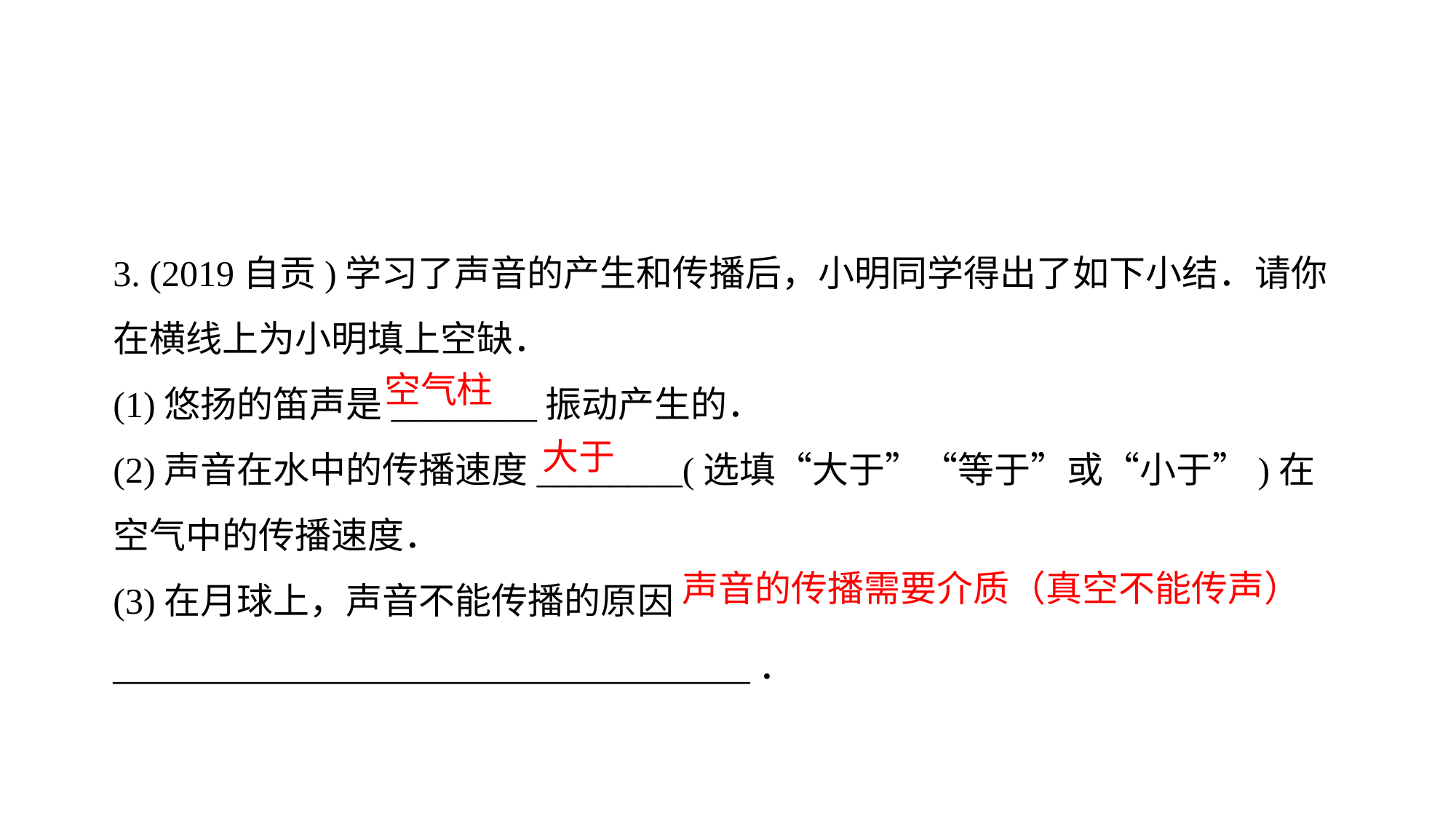

3. (2019自贡)学习了声音的产生和传播后，小明同学得出了如下小结．请你在横线上为小明填上空缺．
(1)悠扬的笛声是________振动产生的．
(2)声音在水中的传播速度________(选填“大于”“等于”或“小于”)在空气中的传播速度．
(3)在月球上，声音不能传播的原因___________________________________．
空气柱
大于
声音的传播需要介质（真空不能传声）